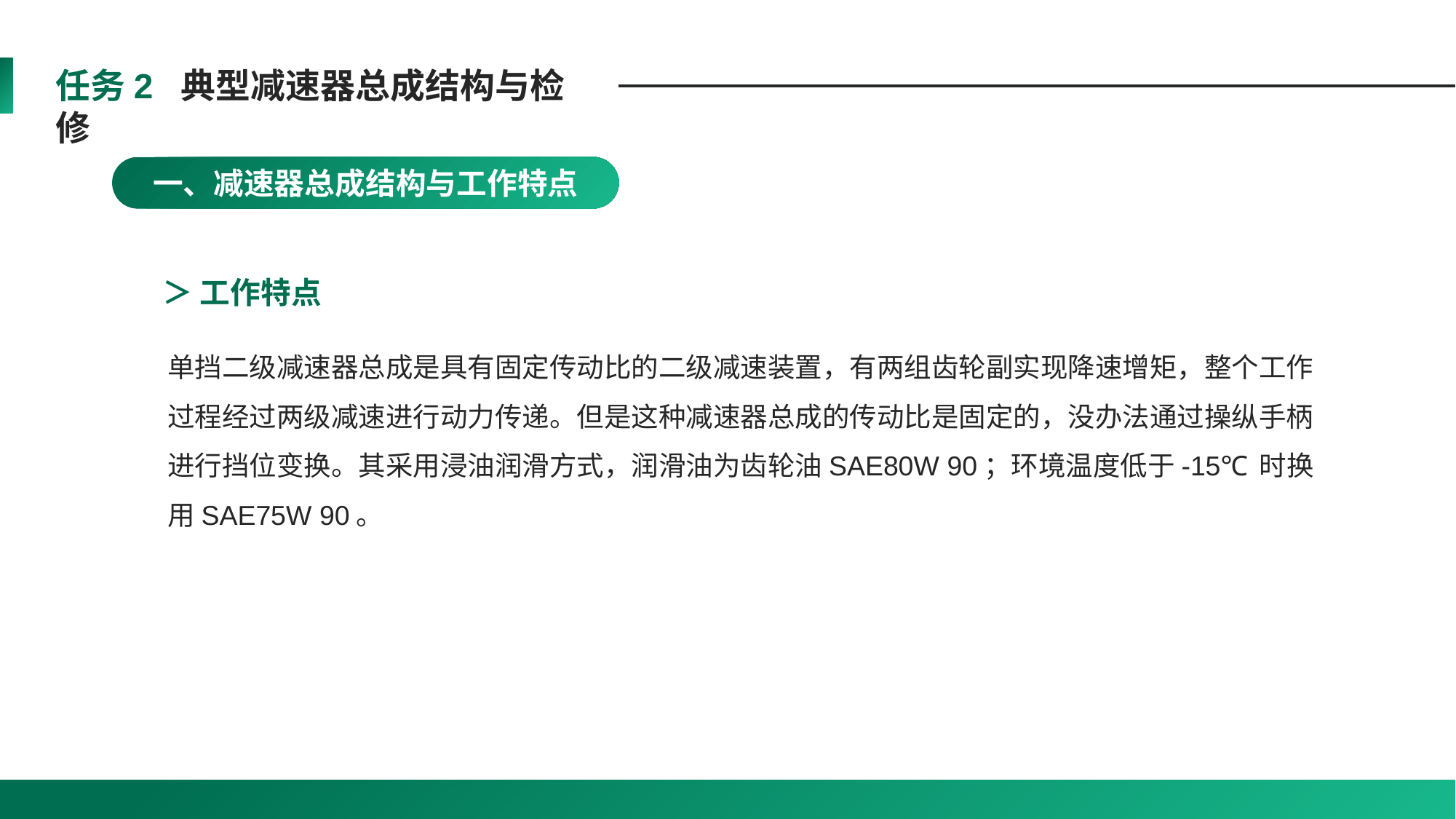

任务2  典型减速器总成结构与检修
一、减速器总成结构与工作特点
＞ 工作特点
单挡二级减速器总成是具有固定传动比的二级减速装置，有两组齿轮副实现降速增矩，整个工作过程经过两级减速进行动力传递。但是这种减速器总成的传动比是固定的，没办法通过操纵手柄进行挡位变换。其采用浸油润滑方式，润滑油为齿轮油SAE80W 90；环境温度低于-15℃时换用SAE75W 90。